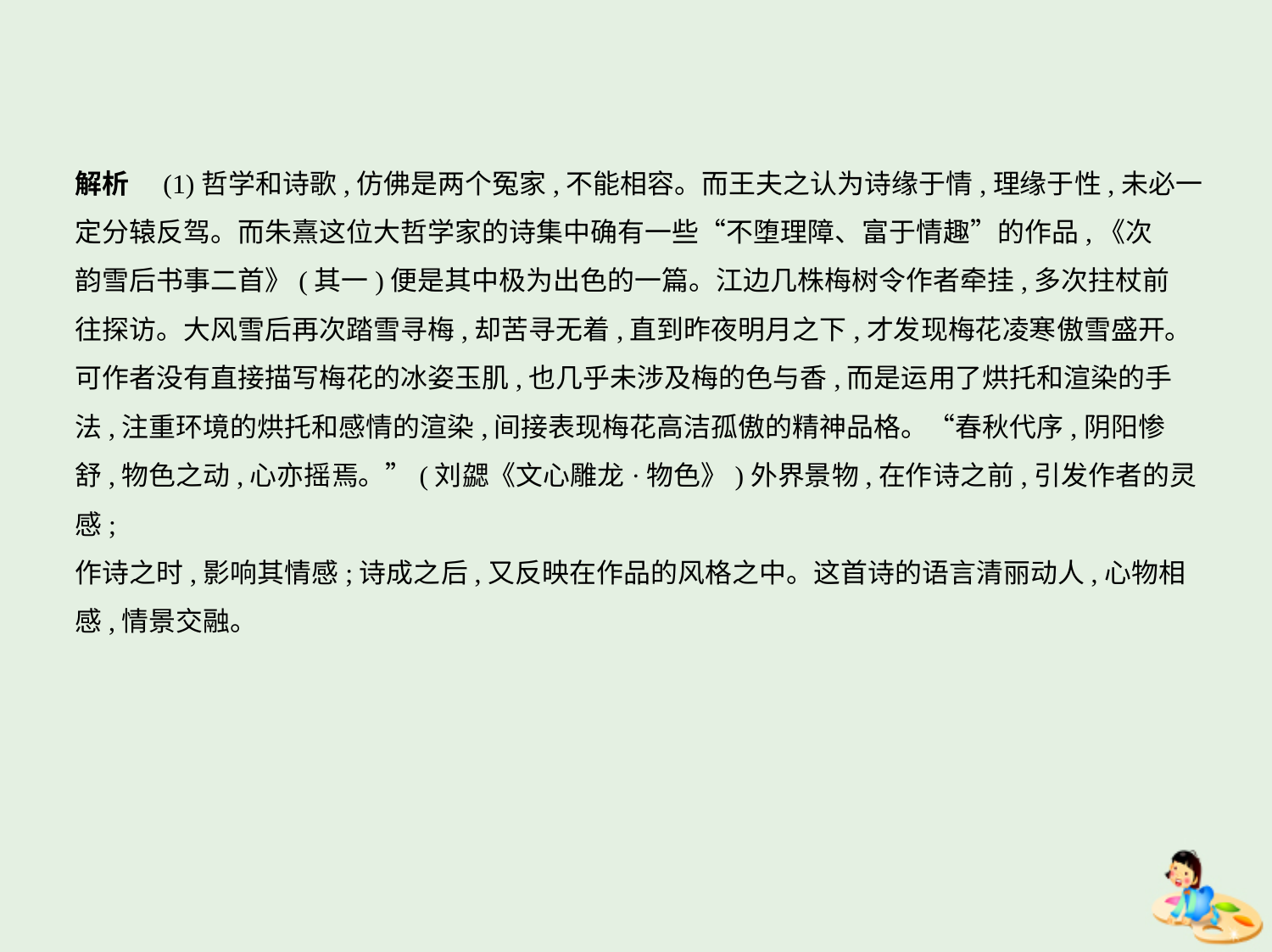

解析　(1)哲学和诗歌,仿佛是两个冤家,不能相容。而王夫之认为诗缘于情,理缘于性,未必一
定分辕反驾。而朱熹这位大哲学家的诗集中确有一些“不堕理障、富于情趣”的作品,《次
韵雪后书事二首》(其一)便是其中极为出色的一篇。江边几株梅树令作者牵挂,多次拄杖前
往探访。大风雪后再次踏雪寻梅,却苦寻无着,直到昨夜明月之下,才发现梅花凌寒傲雪盛开。
可作者没有直接描写梅花的冰姿玉肌,也几乎未涉及梅的色与香,而是运用了烘托和渲染的手
法,注重环境的烘托和感情的渲染,间接表现梅花高洁孤傲的精神品格。“春秋代序,阴阳惨
舒,物色之动,心亦摇焉。”(刘勰《文心雕龙·物色》)外界景物,在作诗之前,引发作者的灵感;
作诗之时,影响其情感;诗成之后,又反映在作品的风格之中。这首诗的语言清丽动人,心物相
感,情景交融。